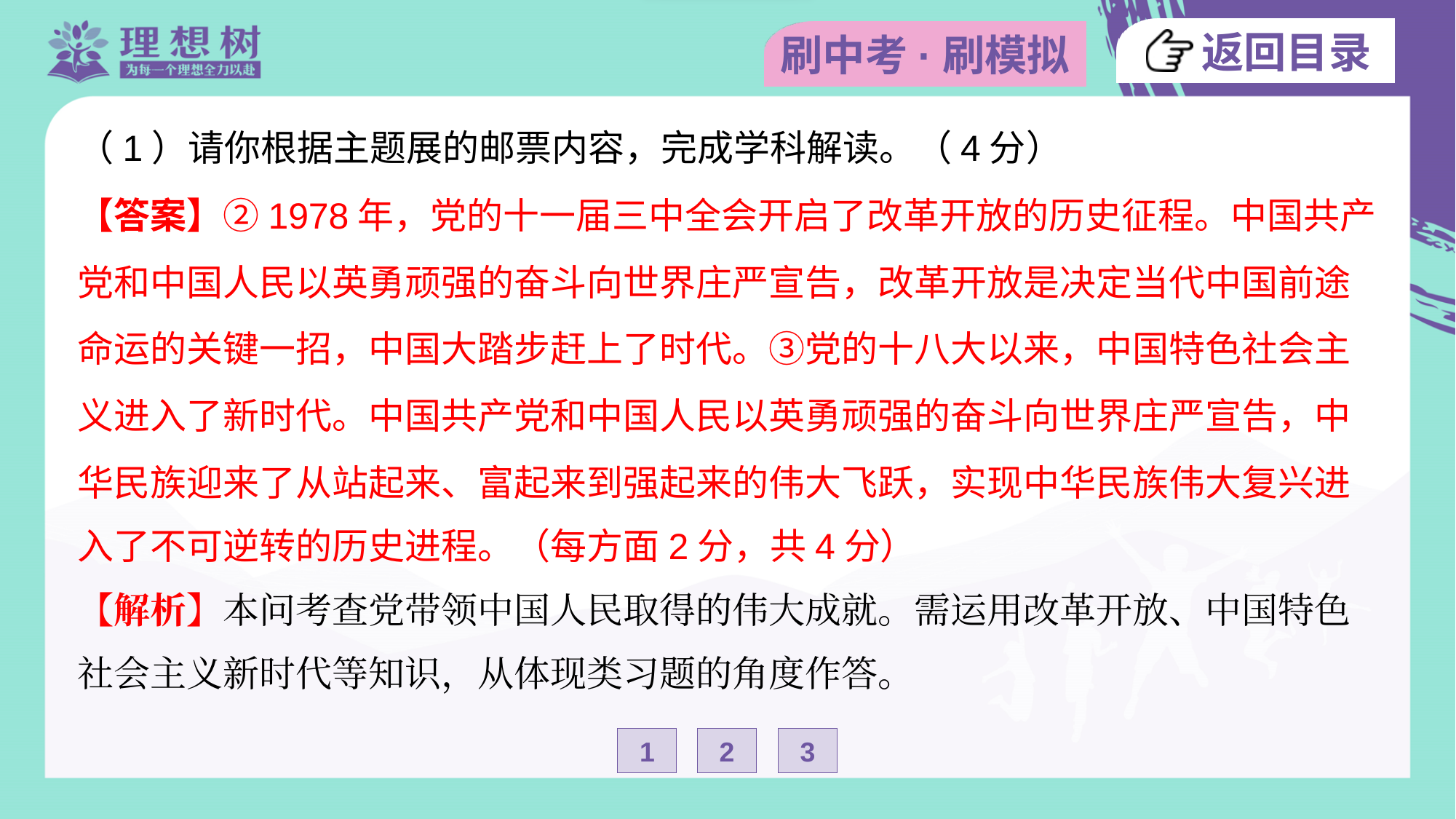

（1）请你根据主题展的邮票内容，完成学科解读。（4分）
【答案】②1978年，党的十一届三中全会开启了改革开放的历史征程。中国共产
党和中国人民以英勇顽强的奋斗向世界庄严宣告，改革开放是决定当代中国前途
命运的关键一招，中国大踏步赶上了时代。③党的十八大以来，中国特色社会主
义进入了新时代。中国共产党和中国人民以英勇顽强的奋斗向世界庄严宣告，中
华民族迎来了从站起来、富起来到强起来的伟大飞跃，实现中华民族伟大复兴进
入了不可逆转的历史进程。（每方面2分，共4分）
【解析】本问考查党带领中国人民取得的伟大成就。需运用改革开放、中国特色
社会主义新时代等知识，从体现类习题的角度作答。